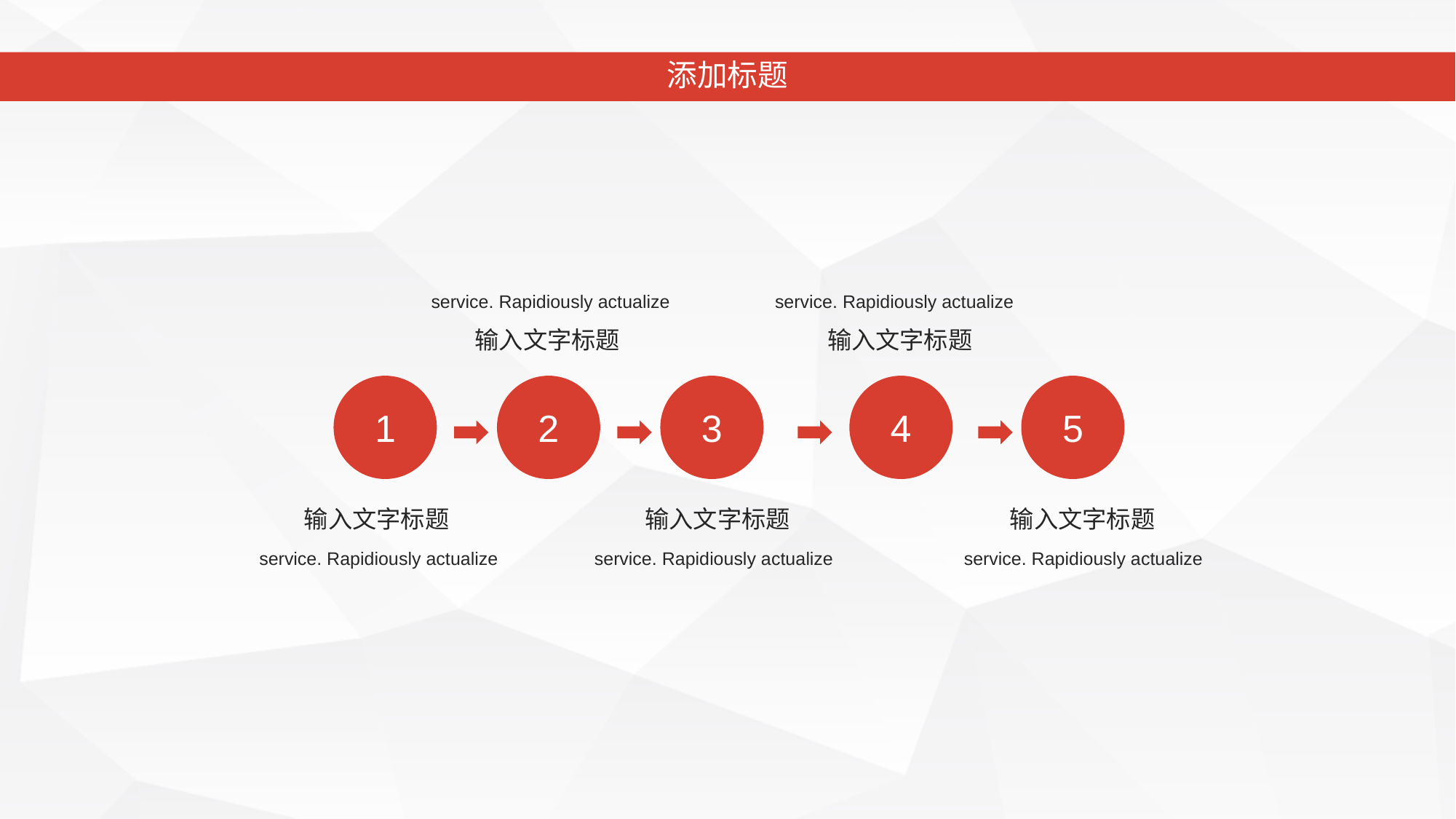

添加标题

service. Rapidiously actualize
service. Rapidiously actualize
输入文字标题
输入文字标题
1
2
3
4
5

输入文字标题
输入文字标题
输入文字标题
service. Rapidiously actualize
service. Rapidiously actualize
service. Rapidiously actualize